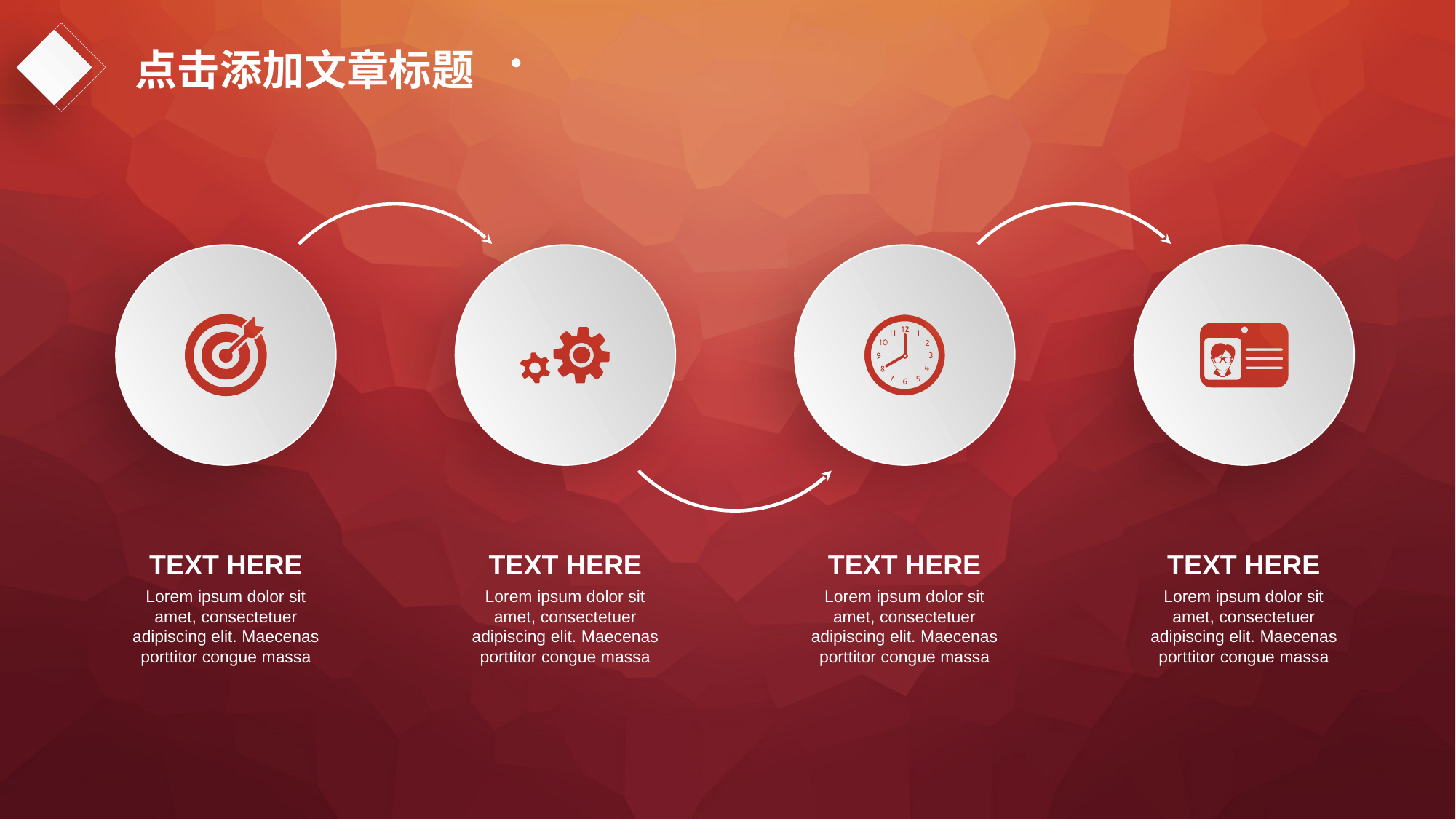

点击添加文章标题

e7d195523061f1c0dc554706afe4c72a60a25314cbaece805811E654B44695D34D35691164BB3D154CCFD5D798F6FEAD99EAA8F1ADC3D4AFA5BC9ED0BB3A4B45073A038AC38E89AB54D31AA59602B9F119171EA029671D03CC5A9FDF7B6FBD52CFA77A9813EB1C48E56359C7D4F4CC6E1CF6F79A148452085485E677BFBC7D6AE55FD115E9DF0A16

TEXT HERE
Lorem ipsum dolor sit amet, consectetuer adipiscing elit. Maecenas porttitor congue massa
TEXT HERE
Lorem ipsum dolor sit amet, consectetuer adipiscing elit. Maecenas porttitor congue massa
TEXT HERE
Lorem ipsum dolor sit amet, consectetuer adipiscing elit. Maecenas porttitor congue massa
TEXT HERE
Lorem ipsum dolor sit amet, consectetuer adipiscing elit. Maecenas porttitor congue massa